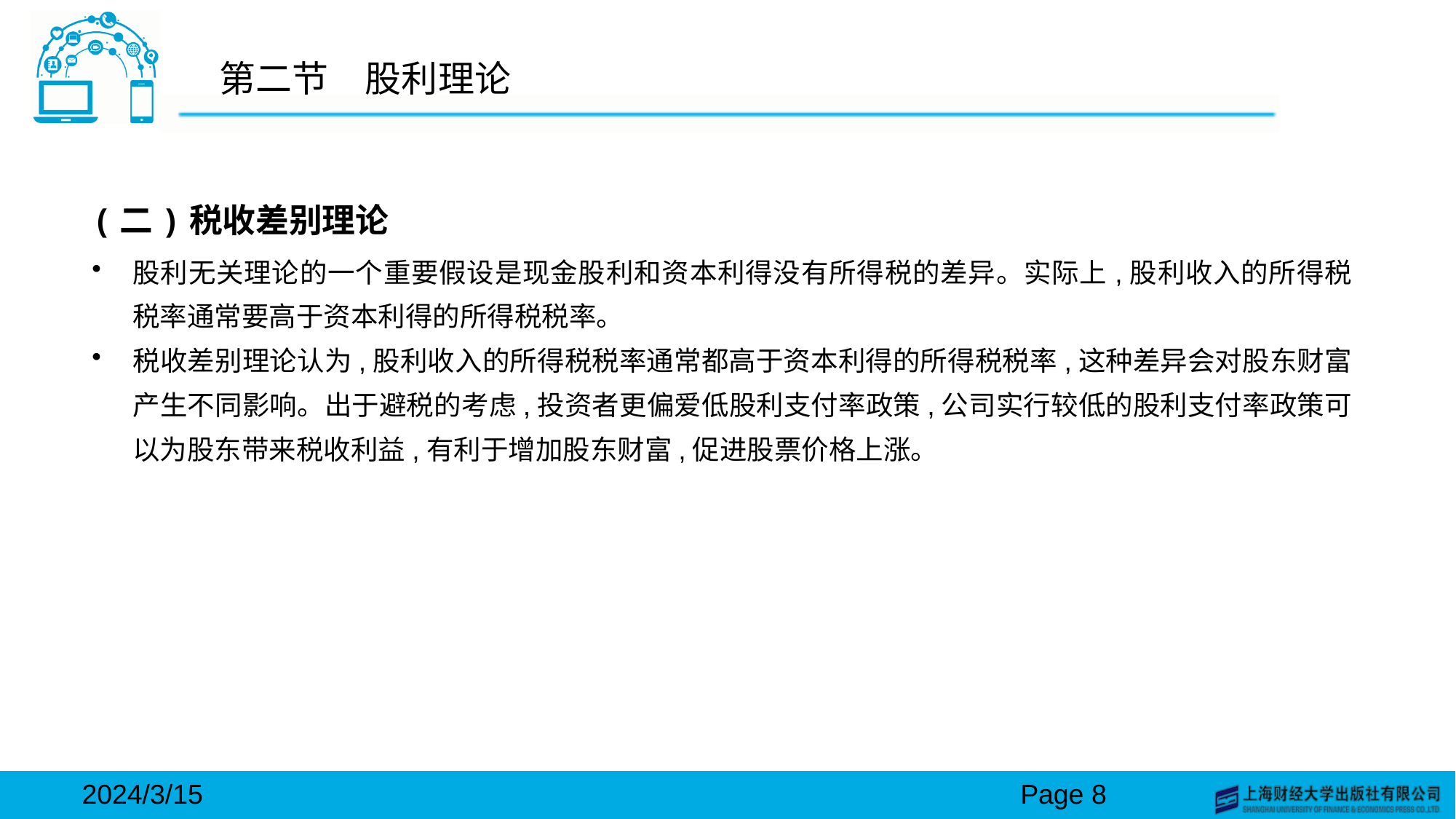

# 第二节　股利理论
(二)税收差别理论
股利无关理论的一个重要假设是现金股利和资本利得没有所得税的差异。实际上,股利收入的所得税税率通常要高于资本利得的所得税税率。
税收差别理论认为,股利收入的所得税税率通常都高于资本利得的所得税税率,这种差异会对股东财富产生不同影响。出于避税的考虑,投资者更偏爱低股利支付率政策,公司实行较低的股利支付率政策可以为股东带来税收利益,有利于增加股东财富,促进股票价格上涨。

2024/3/15
Page 8